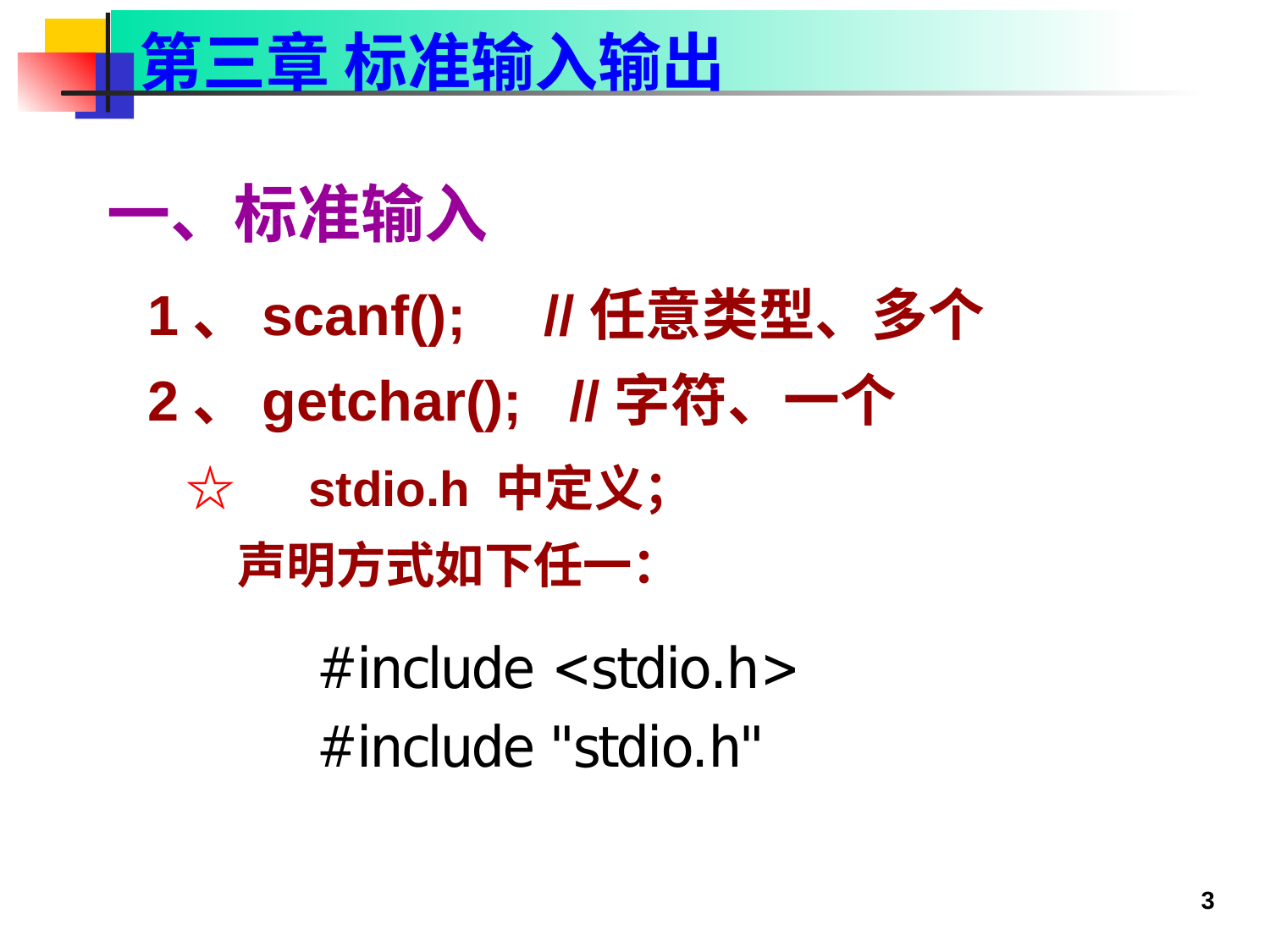

第三章 标准输入输出
一、标准输入
1、scanf();     //任意类型、多个
2、getchar();   //字符、一个
   ☆　stdio.h 中定义；
       声明方式如下任一：
#include <stdio.h>
#include "stdio.h"
3